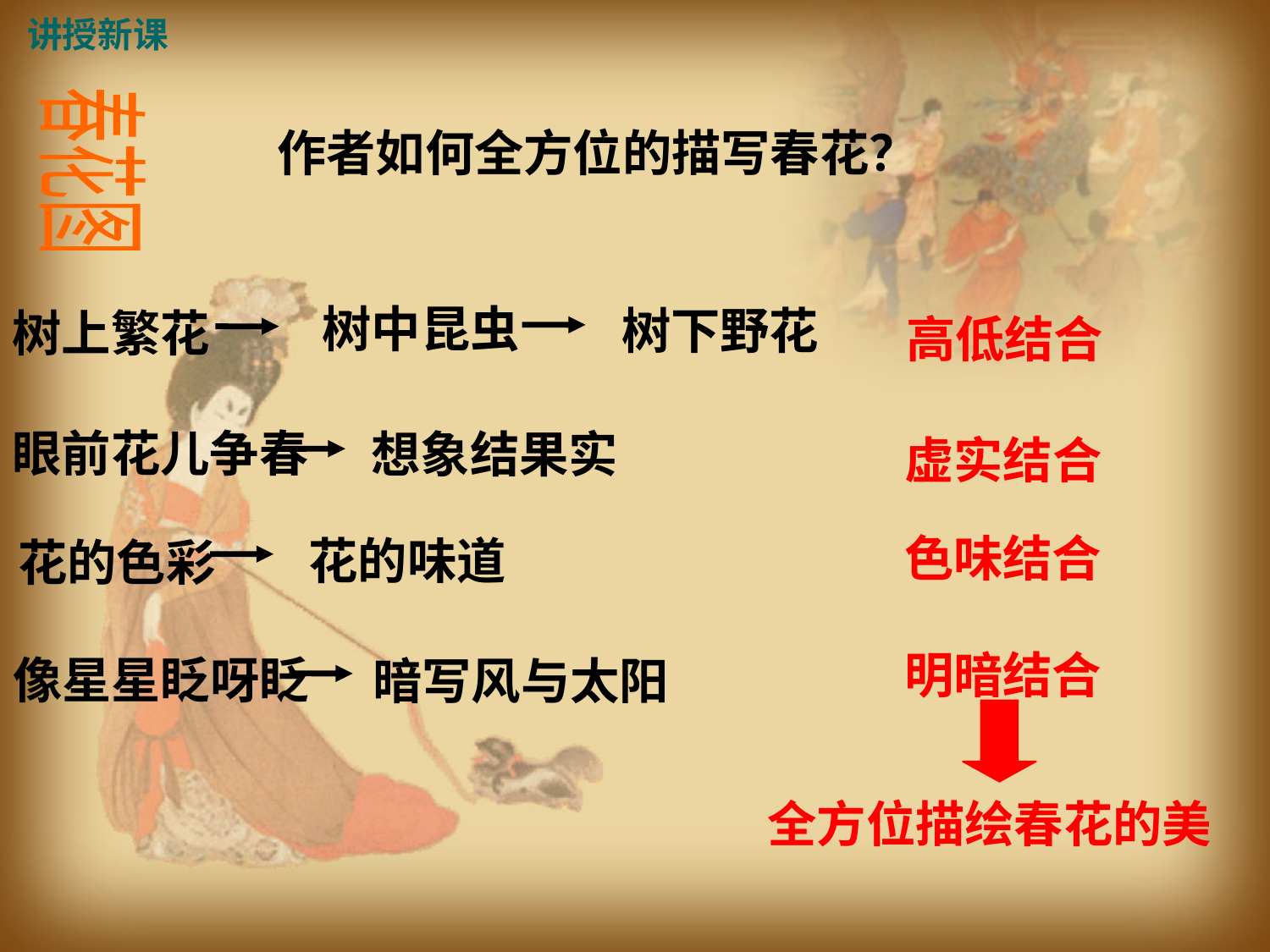

讲授新课
作者如何全方位的描写春花？
春花图
树中昆虫
树下野花
树上繁花
高低结合

眼前花儿争春
想象结果实
虚实结合

色味结合
花的味道
花的色彩

明暗结合
像星星眨呀眨
暗写风与太阳

全方位描绘春花的美